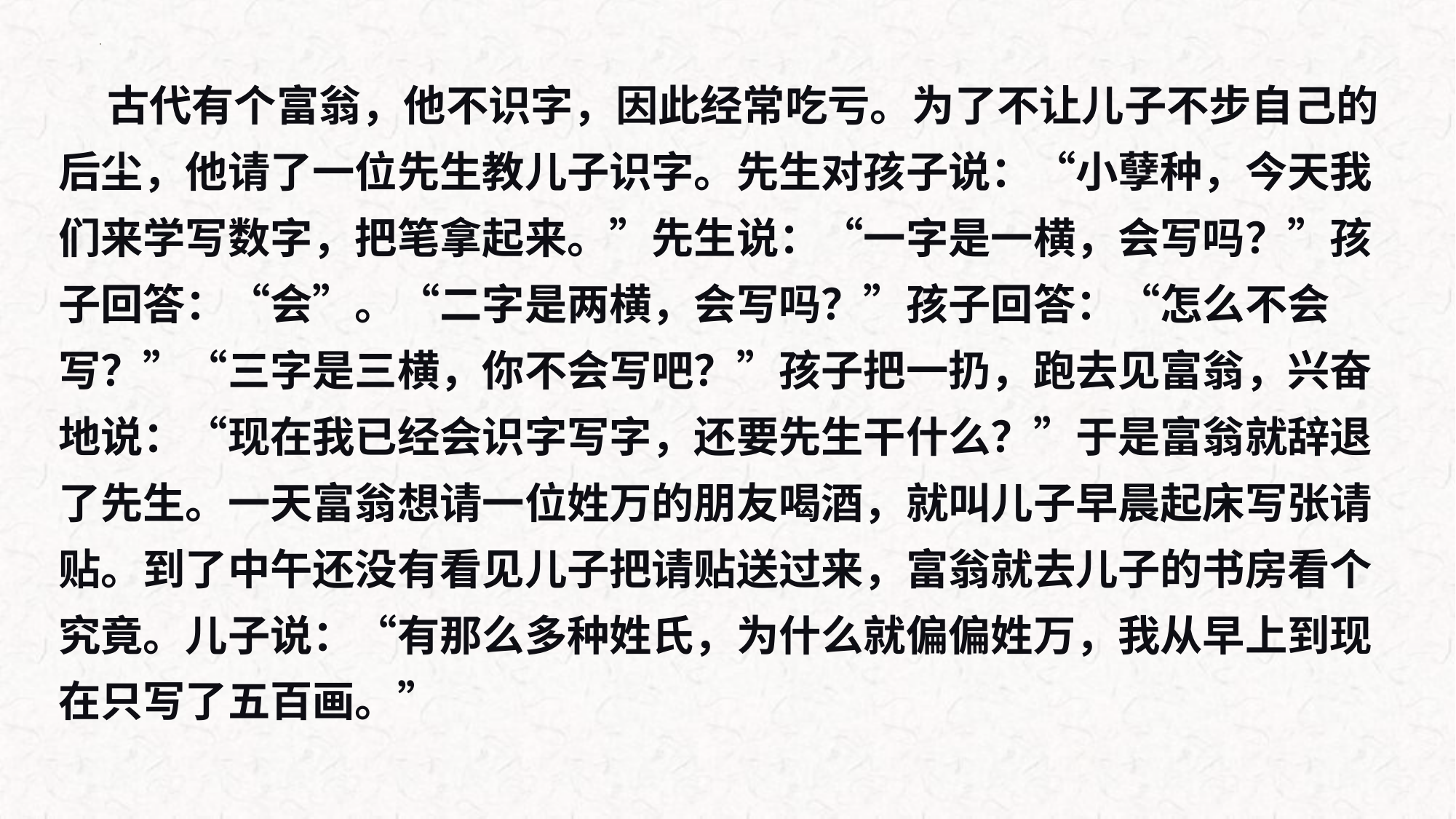

古代有个富翁，他不识字，因此经常吃亏。为了不让儿子不步自己的后尘，他请了一位先生教儿子识字。先生对孩子说：“小孽种，今天我们来学写数字，把笔拿起来。”先生说：“一字是一横，会写吗？”孩子回答：“会”。“二字是两横，会写吗？”孩子回答：“怎么不会写？”“三字是三横，你不会写吧？”孩子把一扔，跑去见富翁，兴奋地说：“现在我已经会识字写字，还要先生干什么？”于是富翁就辞退了先生。一天富翁想请一位姓万的朋友喝酒，就叫儿子早晨起床写张请贴。到了中午还没有看见儿子把请贴送过来，富翁就去儿子的书房看个究竟。儿子说：“有那么多种姓氏，为什么就偏偏姓万，我从早上到现在只写了五百画。”